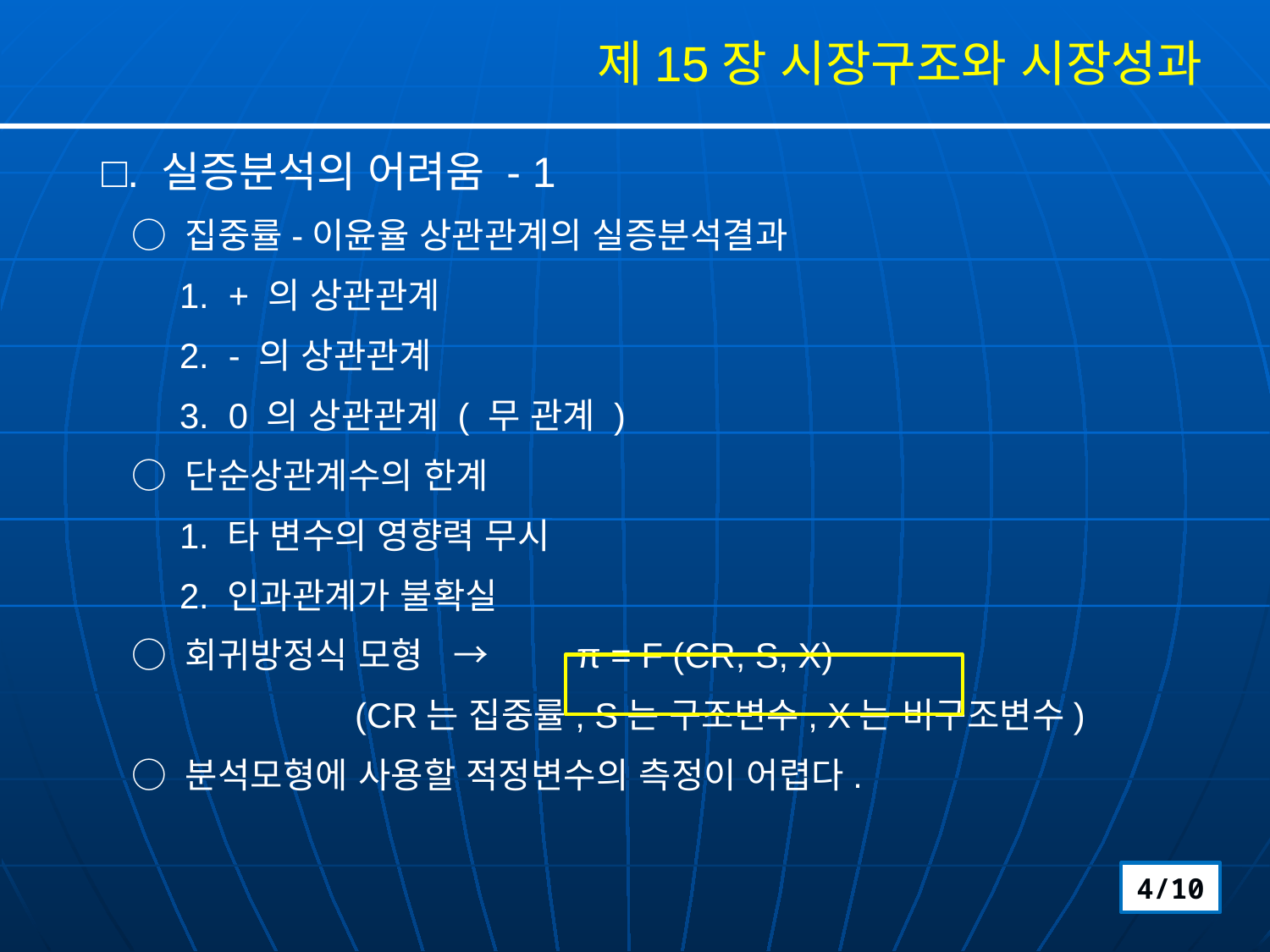

제15장 시장구조와 시장성과

□. 실증분석의 어려움 - 1
   ○ 집중률-이윤율 상관관계의 실증분석결과
        1.  + 의 상관관계
        2.  - 의 상관관계
        3.  0 의 상관관계 ( 무 관계 )
   ○ 단순상관계수의 한계
        1. 타 변수의 영향력 무시
        2. 인과관계가 불확실
   ○ 회귀방정식 모형   →        π = F (CR, S, X)
                          (CR는 집중률, S는 구조변수, X는 비구조변수)
   ○ 분석모형에 사용할 적정변수의 측정이 어렵다.

4/10